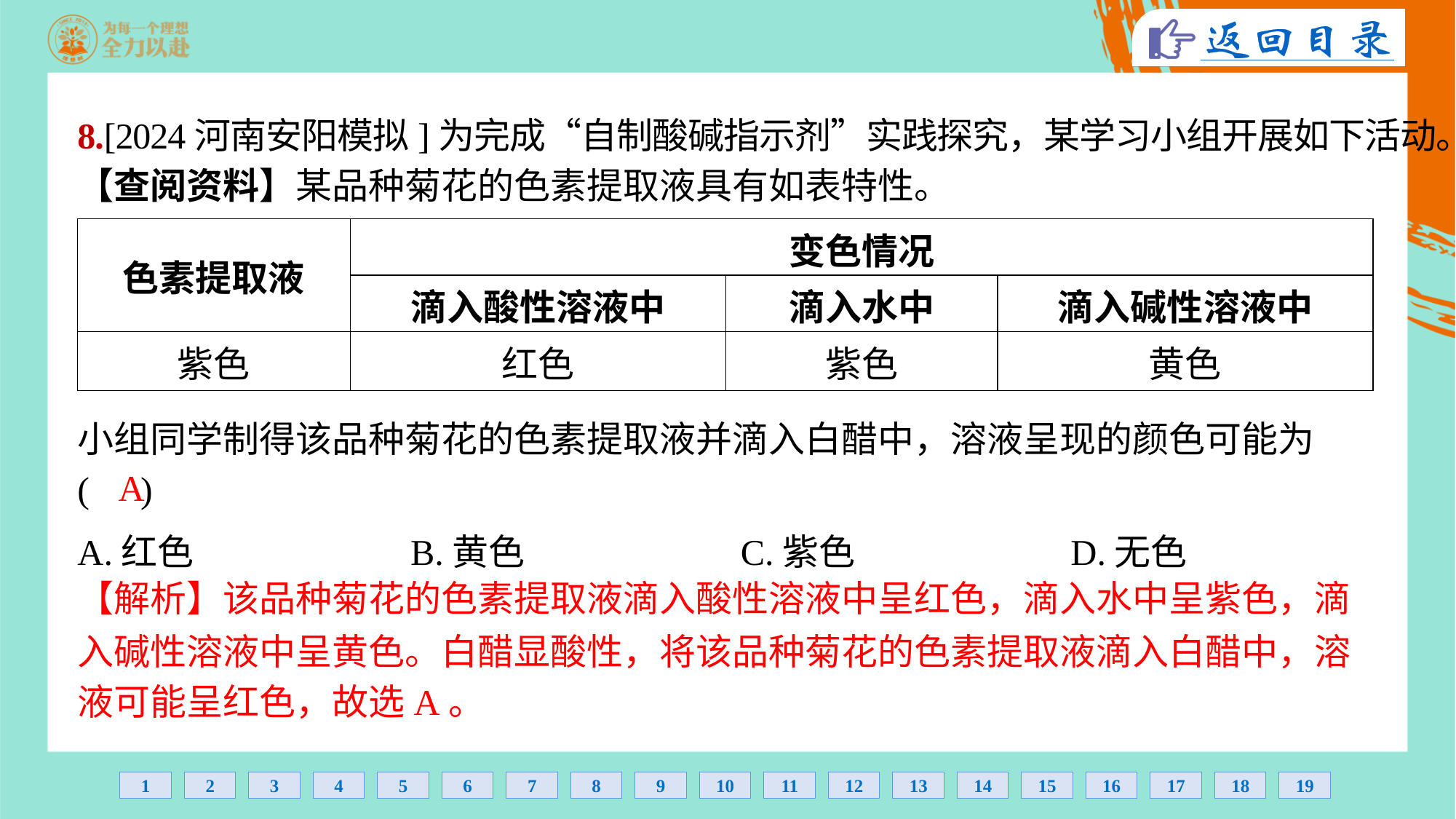

8.[2024河南安阳模拟]为完成“自制酸碱指示剂”实践探究，某学习小组开展如下活动。
【查阅资料】某品种菊花的色素提取液具有如表特性。
| 色素提取液 | 变色情况 |  |  |
| --- | --- | --- | --- |
|  | 滴入酸性溶液中 | 滴入水中 | 滴入碱性溶液中 |
| 紫色 | 红色 | 紫色 | 黄色 |
小组同学制得该品种菊花的色素提取液并滴入白醋中，溶液呈现的颜色可能为
(     )
A
A.红色	B.黄色	C.紫色	D.无色
【解析】该品种菊花的色素提取液滴入酸性溶液中呈红色，滴入水中呈紫色，滴
入碱性溶液中呈黄色。白醋显酸性，将该品种菊花的色素提取液滴入白醋中，溶
液可能呈红色，故选A。